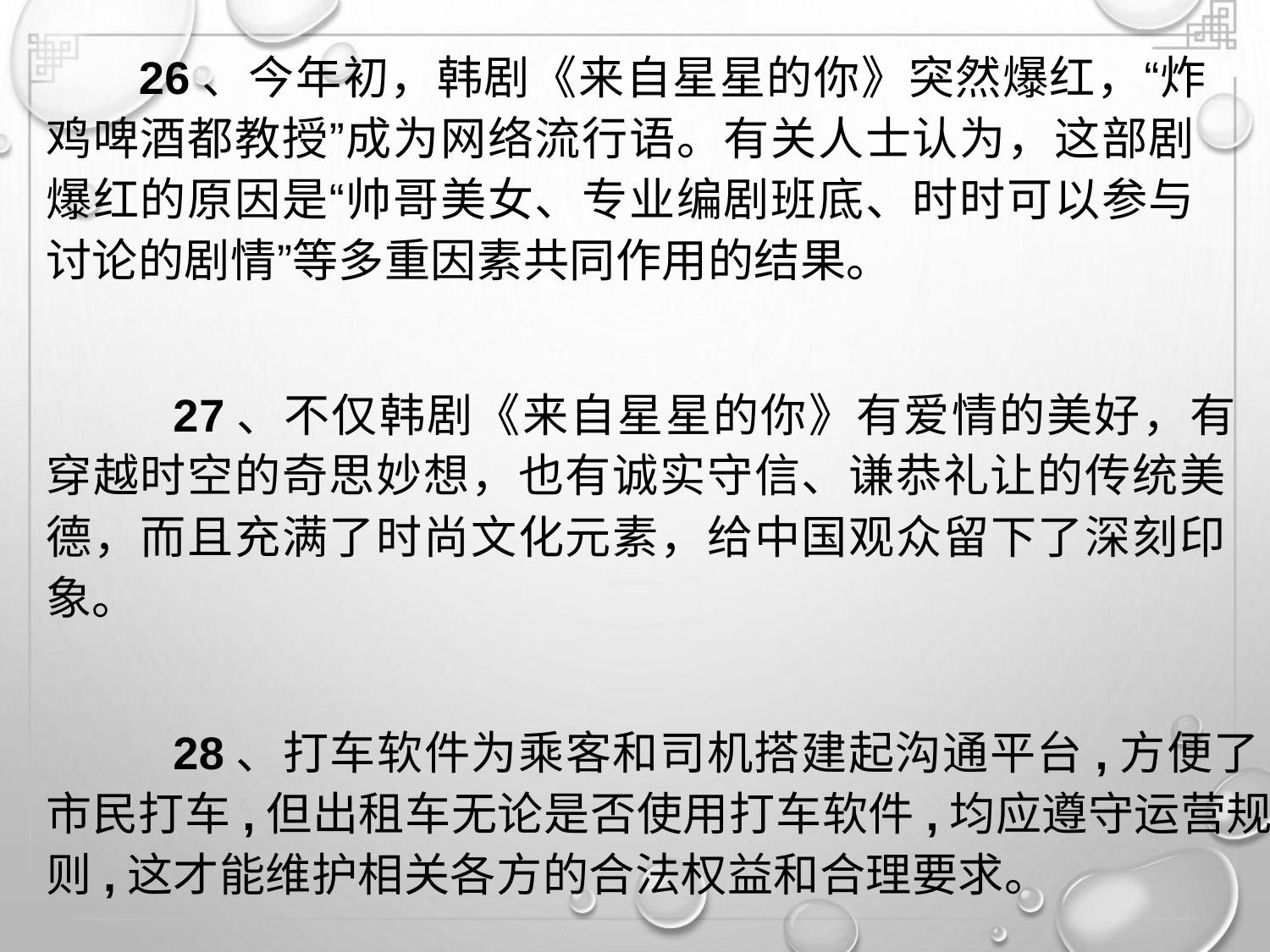

26、今年初，韩剧《来自星星的你》突然爆红，“炸
鸡啤酒都教授”成为网络流行语。有关人士认为，这部剧
爆红的原因是“帅哥美女、专业编剧班底、时时可以参与
讨论的剧情”等多重因素共同作用的结果。
27、不仅韩剧《来自星星的你》有爱情的美好，有
穿越时空的奇思妙想，也有诚实守信、谦恭礼让的传统美
德，而且充满了时尚文化元素，给中国观众留下了深刻印
象。
28、打车软件为乘客和司机搭建起沟通平台,方便了
市民打车,但出租车无论是否使用打车软件,均应遵守运营规
则,这才能维护相关各方的合法权益和合理要求。